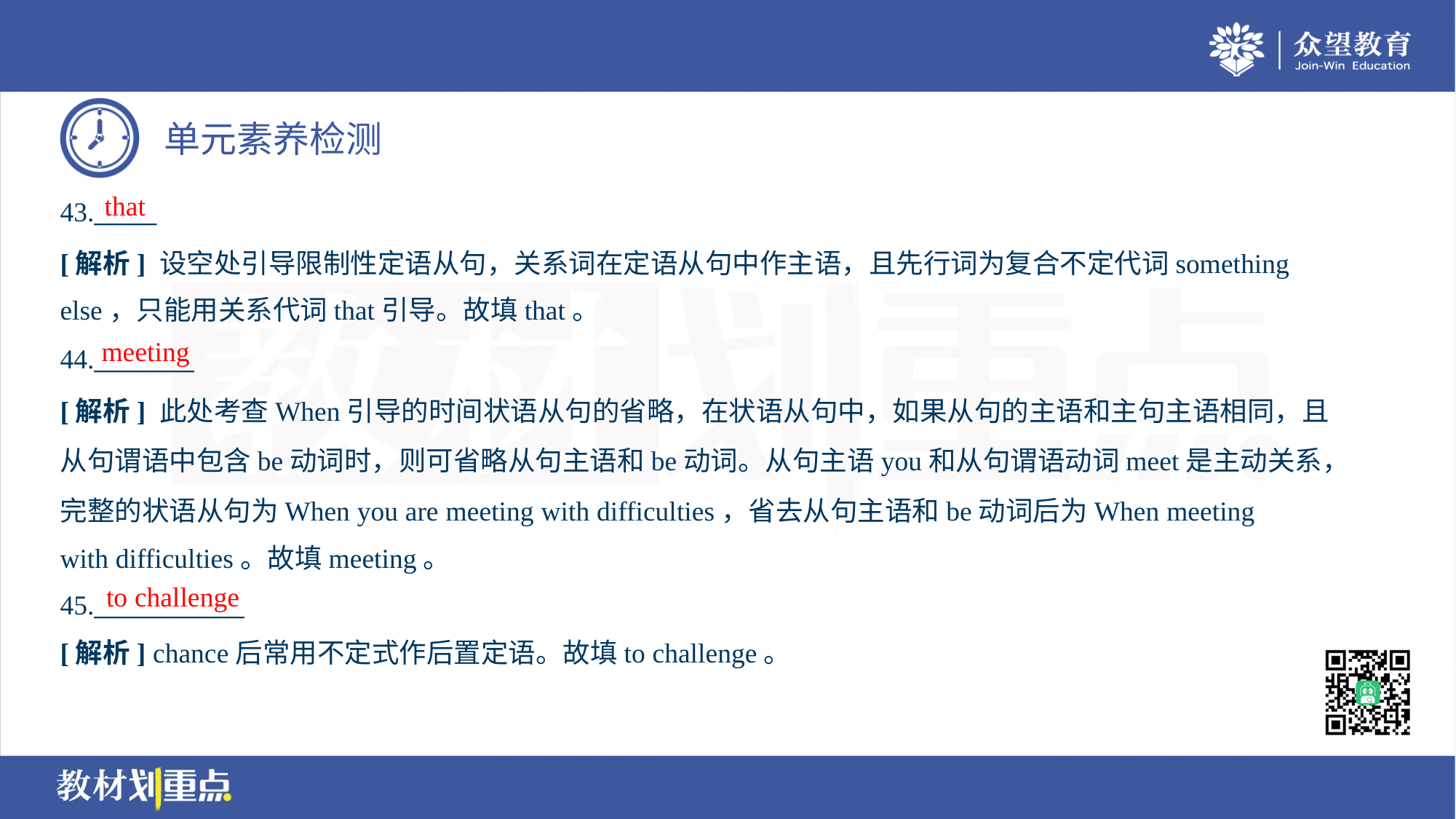

that
43._____
[解析] 设空处引导限制性定语从句，关系词在定语从句中作主语，且先行词为复合不定代词something
else，只能用关系代词that引导。故填that。
meeting
44.________
[解析] 此处考查When引导的时间状语从句的省略，在状语从句中，如果从句的主语和主句主语相同，且
从句谓语中包含be动词时，则可省略从句主语和be动词。从句主语you和从句谓语动词meet是主动关系，
完整的状语从句为When you are meeting with difficulties，省去从句主语和be动词后为When meeting
with difficulties。故填meeting。
to challenge
45.____________
[解析] chance后常用不定式作后置定语。故填to challenge。